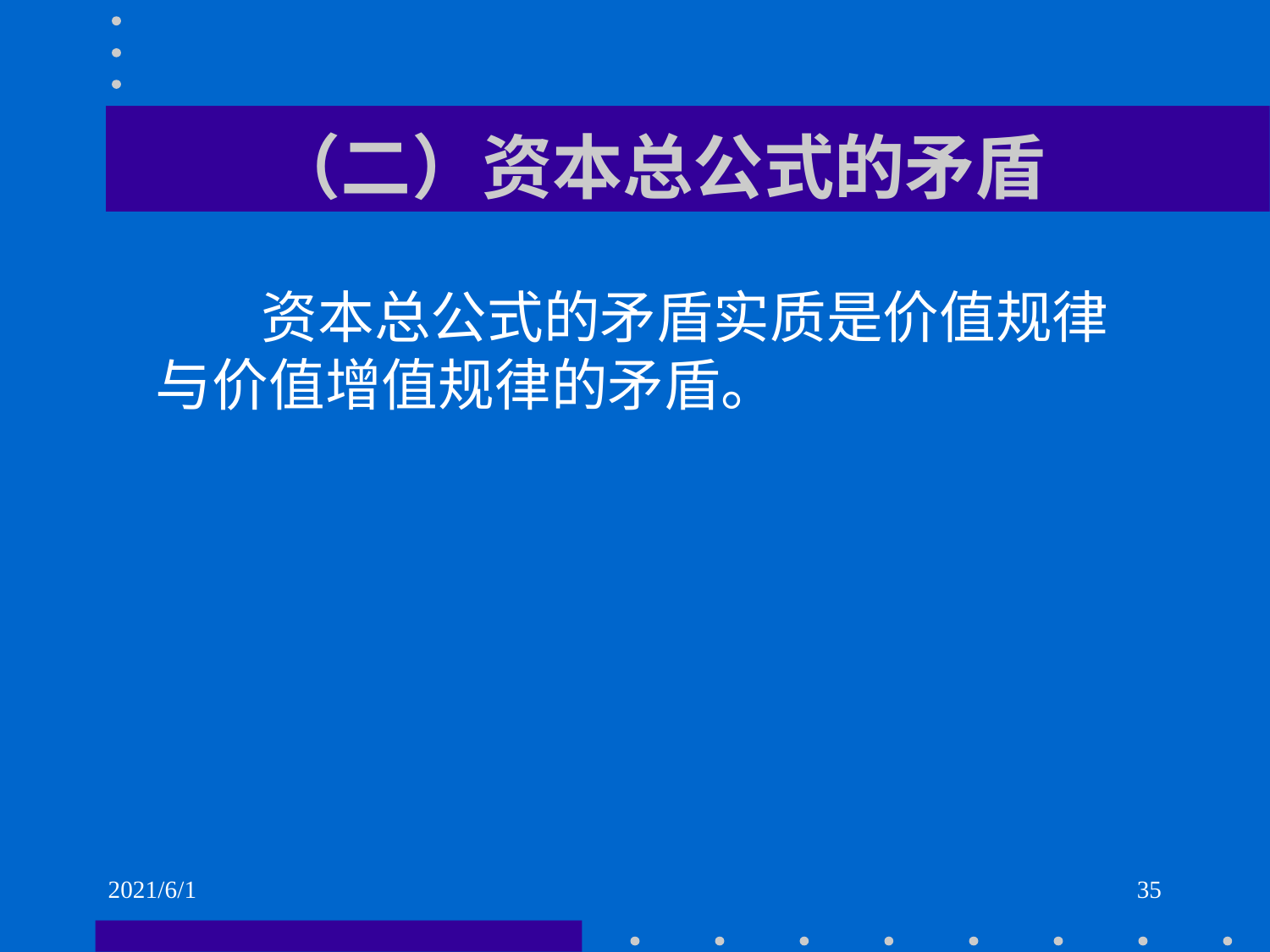

# （二）资本总公式的矛盾
           资本总公式的矛盾实质是价值规律与价值增值规律的矛盾。
2021/6/1
35